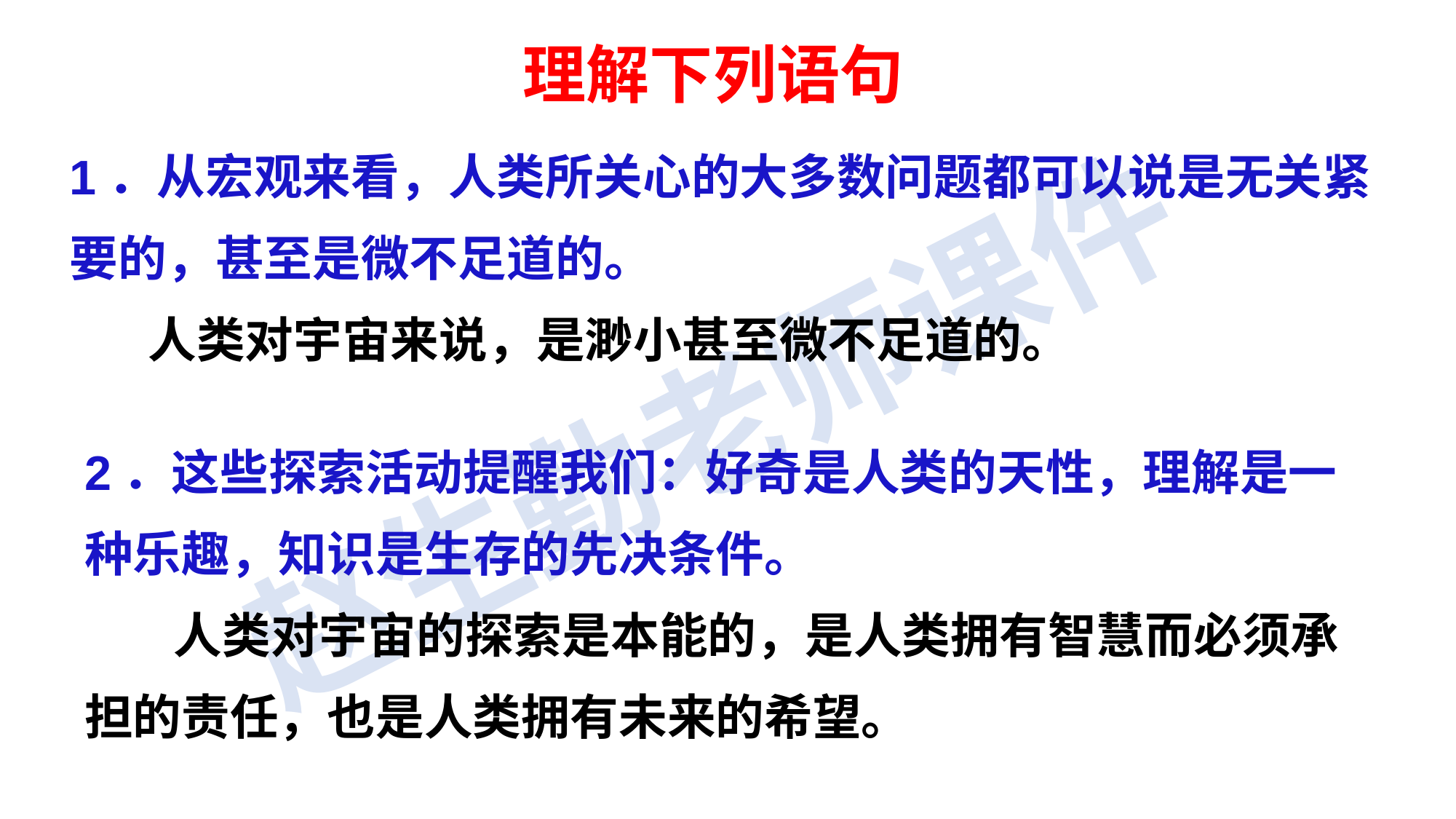

# 理解下列语句
1．从宏观来看，人类所关心的大多数问题都可以说是无关紧要的，甚至是微不足道的。
      人类对宇宙来说，是渺小甚至微不足道的。
2．这些探索活动提醒我们：好奇是人类的天性，理解是一种乐趣，知识是生存的先决条件。
       人类对宇宙的探索是本能的，是人类拥有智慧而必须承担的责任，也是人类拥有未来的希望。